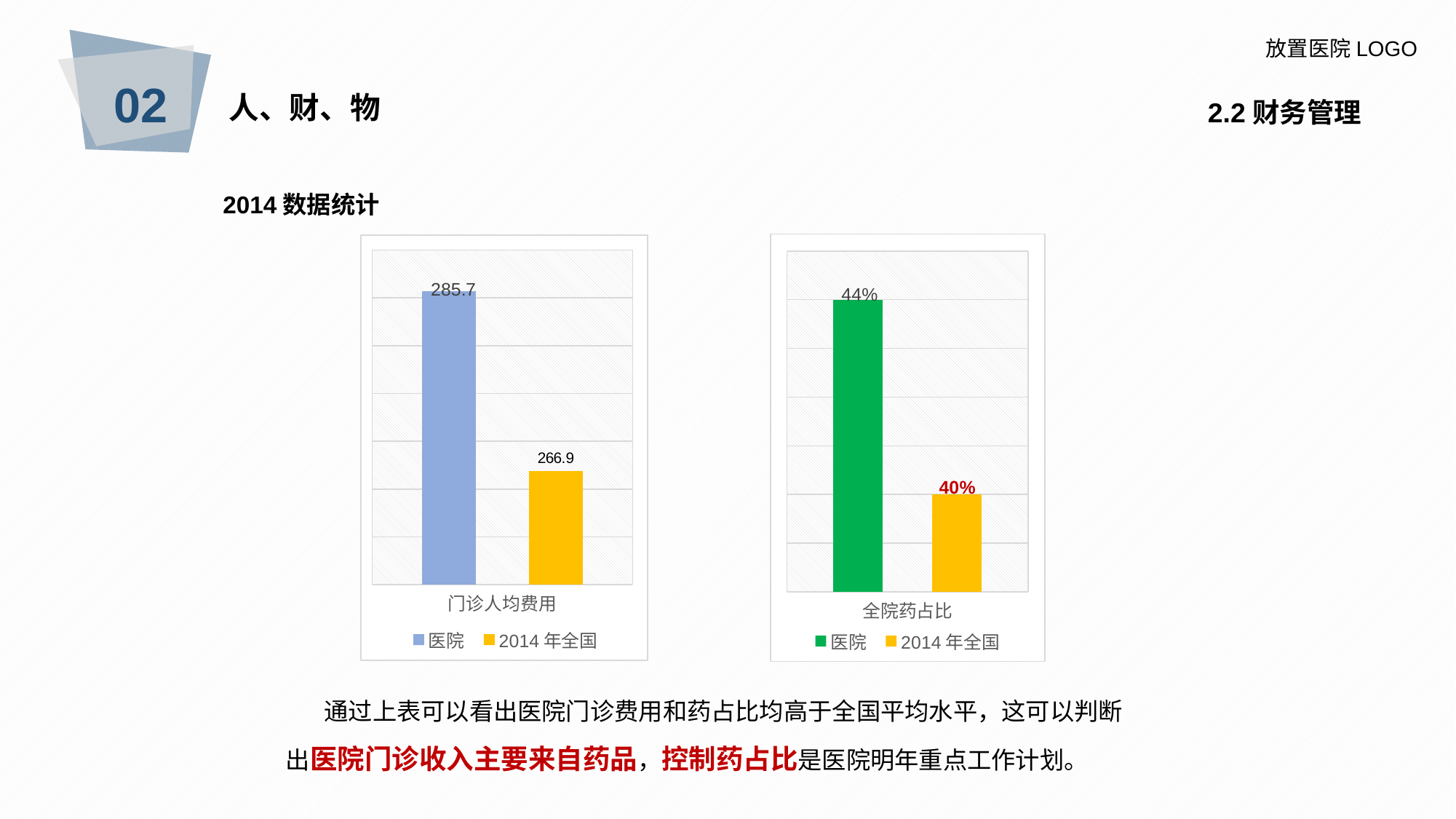

02
放置医院LOGO
人、财、物
2.2财务管理
2014数据统计

### Chart

| Category | 医院 | 2014年全国 |
|---|---|---|
| 全院药占比 | 0.44 | 0.4 |

### Chart

| Category | 医院 | 2014年全国 |
|---|---|---|
| 门诊人均费用 | 285.7 | 266.9 |
      通过上表可以看出医院门诊费用和药占比均高于全国平均水平，这可以判断出医院门诊收入主要来自药品，控制药占比是医院明年重点工作计划。